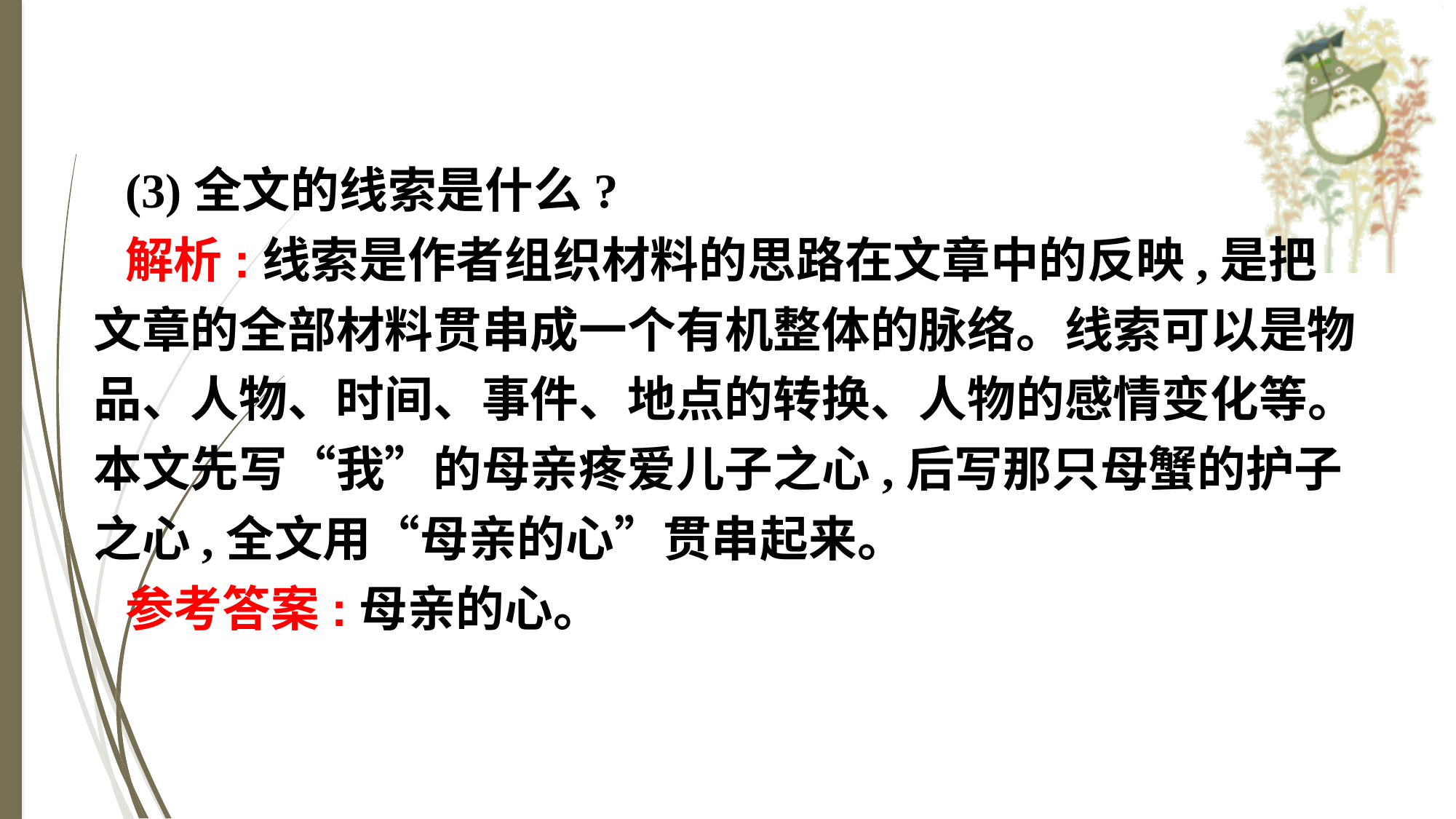

(3)全文的线索是什么?
解析:线索是作者组织材料的思路在文章中的反映,是把文章的全部材料贯串成一个有机整体的脉络。线索可以是物品、人物、时间、事件、地点的转换、人物的感情变化等。本文先写“我”的母亲疼爱儿子之心,后写那只母蟹的护子之心,全文用“母亲的心”贯串起来。
参考答案:母亲的心。